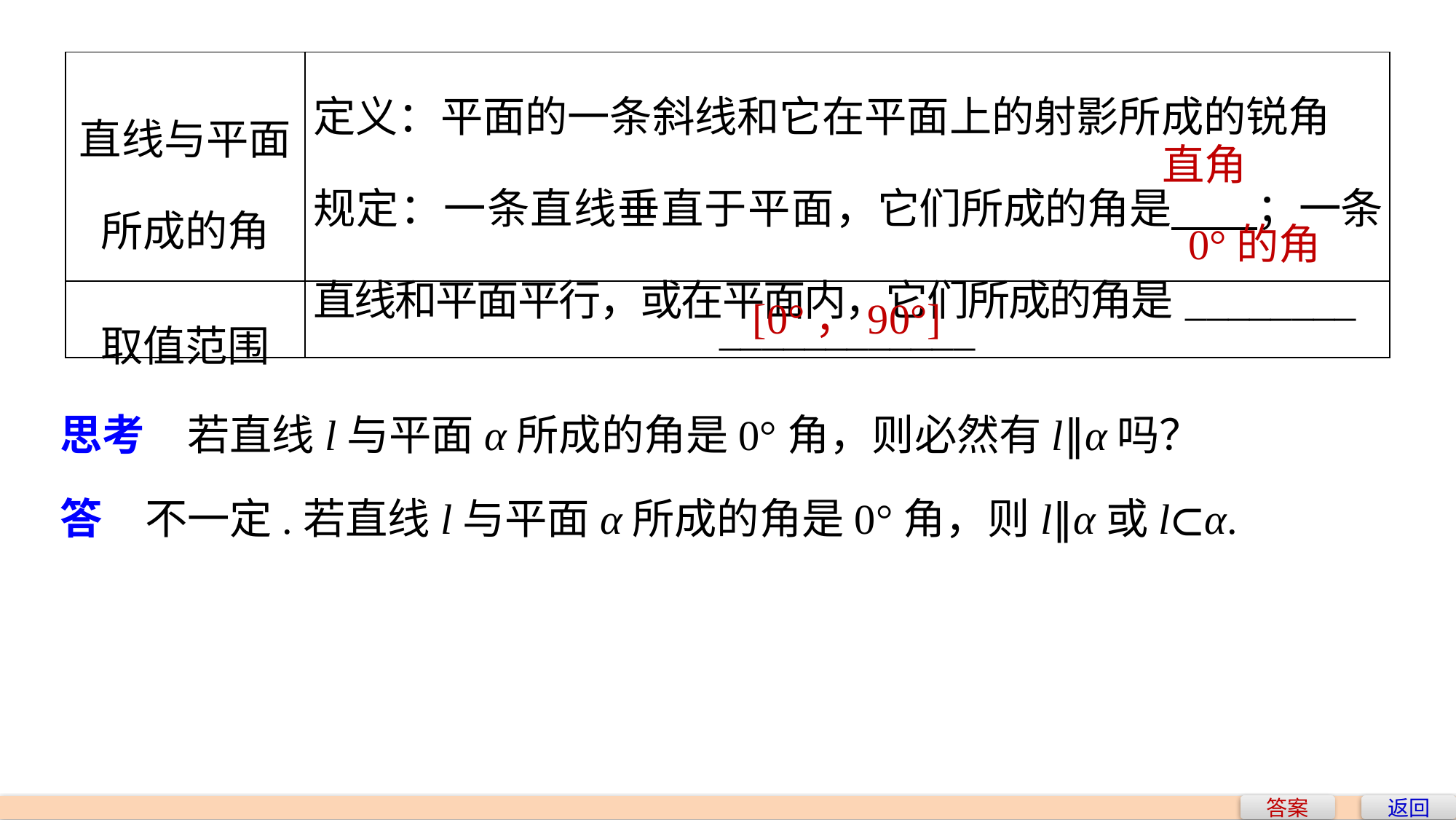

| 直线与平面 所成的角 | 定义：平面的一条斜线和它在平面上的射影所成的锐角 规定：一条直线垂直于平面，它们所成的角是 ；一条直线和平面平行，或在平面内，它们所成的角是\_\_\_\_\_\_\_\_ |
| --- | --- |
| 取值范围 | \_\_\_\_\_\_\_\_\_\_\_\_ |
直角
0°的角
[0°，90°]
思考　若直线l与平面α所成的角是0°角，则必然有l∥α吗？
答　不一定.若直线l与平面α所成的角是0°角，则l∥α或l⊂α.
答案
返回